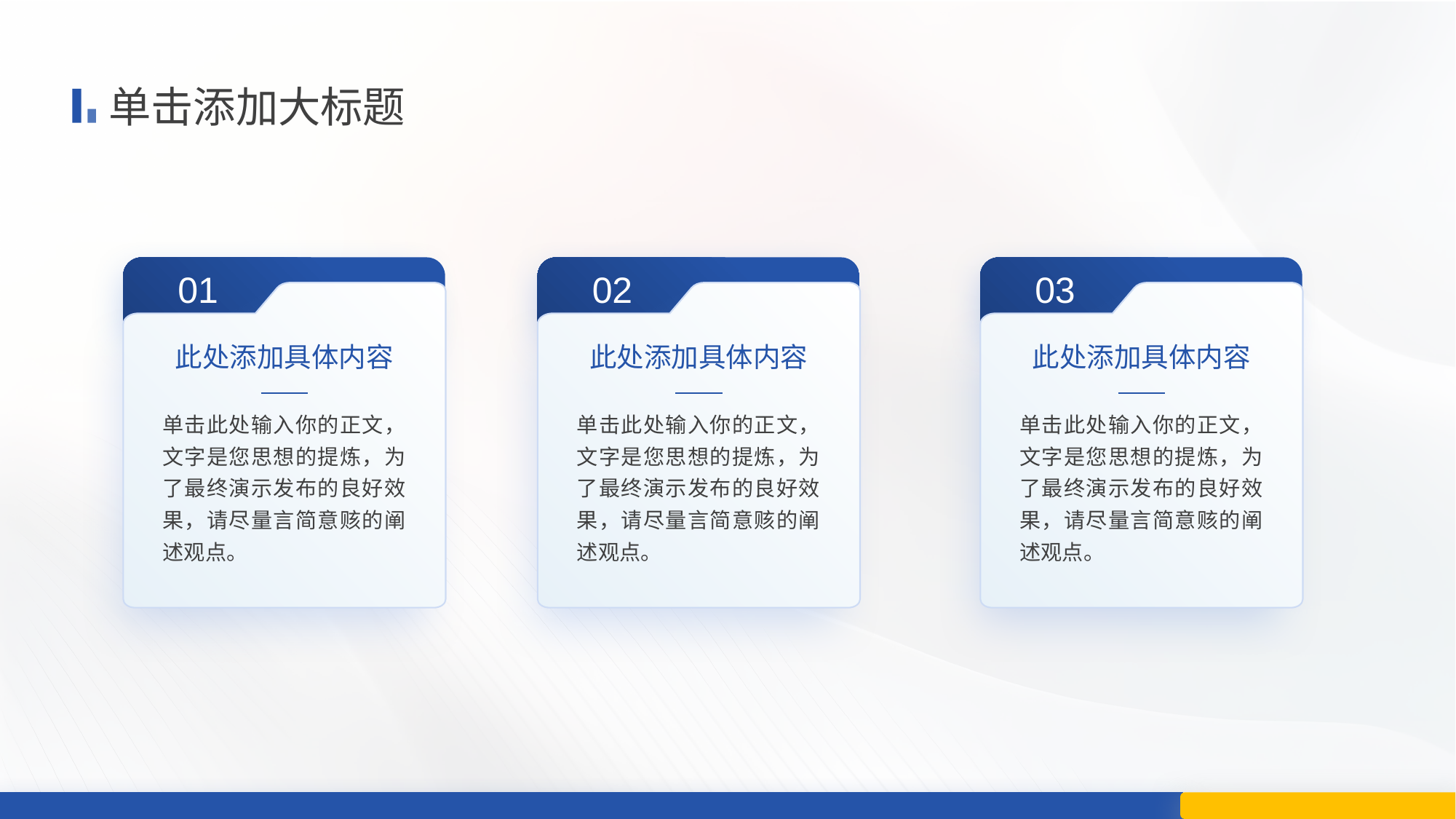

单击添加大标题

01

此处添加具体内容
单击此处输入你的正文，文字是您思想的提炼，为了最终演示发布的良好效果，请尽量言简意赅的阐述观点。

02

此处添加具体内容
单击此处输入你的正文，文字是您思想的提炼，为了最终演示发布的良好效果，请尽量言简意赅的阐述观点。

03

此处添加具体内容
单击此处输入你的正文，文字是您思想的提炼，为了最终演示发布的良好效果，请尽量言简意赅的阐述观点。